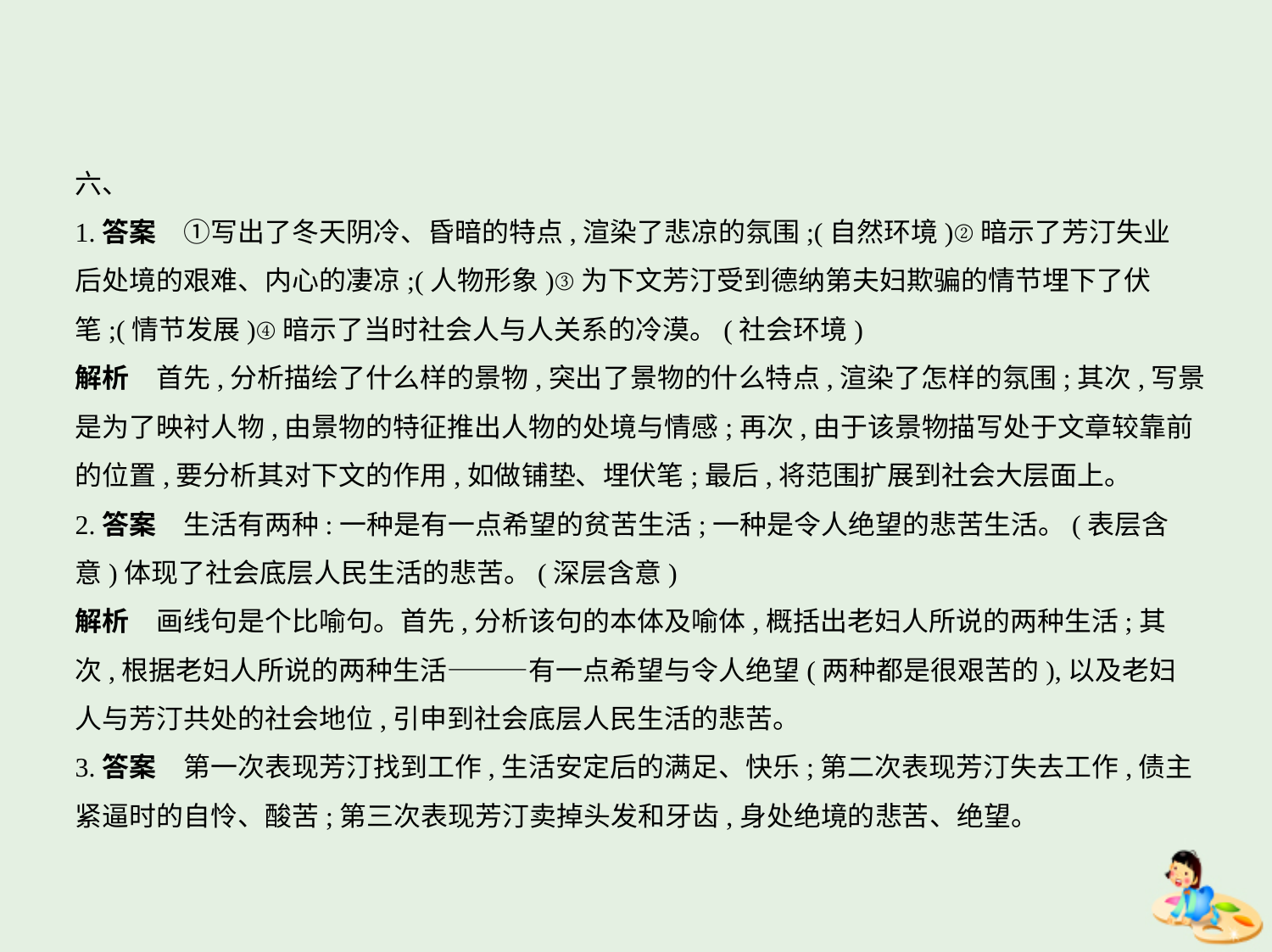

六、
1.答案　①写出了冬天阴冷、昏暗的特点,渲染了悲凉的氛围;(自然环境)②暗示了芳汀失业
后处境的艰难、内心的凄凉;(人物形象)③为下文芳汀受到德纳第夫妇欺骗的情节埋下了伏
笔;(情节发展)④暗示了当时社会人与人关系的冷漠。(社会环境)
解析　首先,分析描绘了什么样的景物,突出了景物的什么特点,渲染了怎样的氛围;其次,写景
是为了映衬人物,由景物的特征推出人物的处境与情感;再次,由于该景物描写处于文章较靠前
的位置,要分析其对下文的作用,如做铺垫、埋伏笔;最后,将范围扩展到社会大层面上。
2.答案　生活有两种:一种是有一点希望的贫苦生活;一种是令人绝望的悲苦生活。(表层含
意)体现了社会底层人民生活的悲苦。(深层含意)
解析　画线句是个比喻句。首先,分析该句的本体及喻体,概括出老妇人所说的两种生活;其
次,根据老妇人所说的两种生活———有一点希望与令人绝望(两种都是很艰苦的),以及老妇
人与芳汀共处的社会地位,引申到社会底层人民生活的悲苦。
3.答案　第一次表现芳汀找到工作,生活安定后的满足、快乐;第二次表现芳汀失去工作,债主
紧逼时的自怜、酸苦;第三次表现芳汀卖掉头发和牙齿,身处绝境的悲苦、绝望。